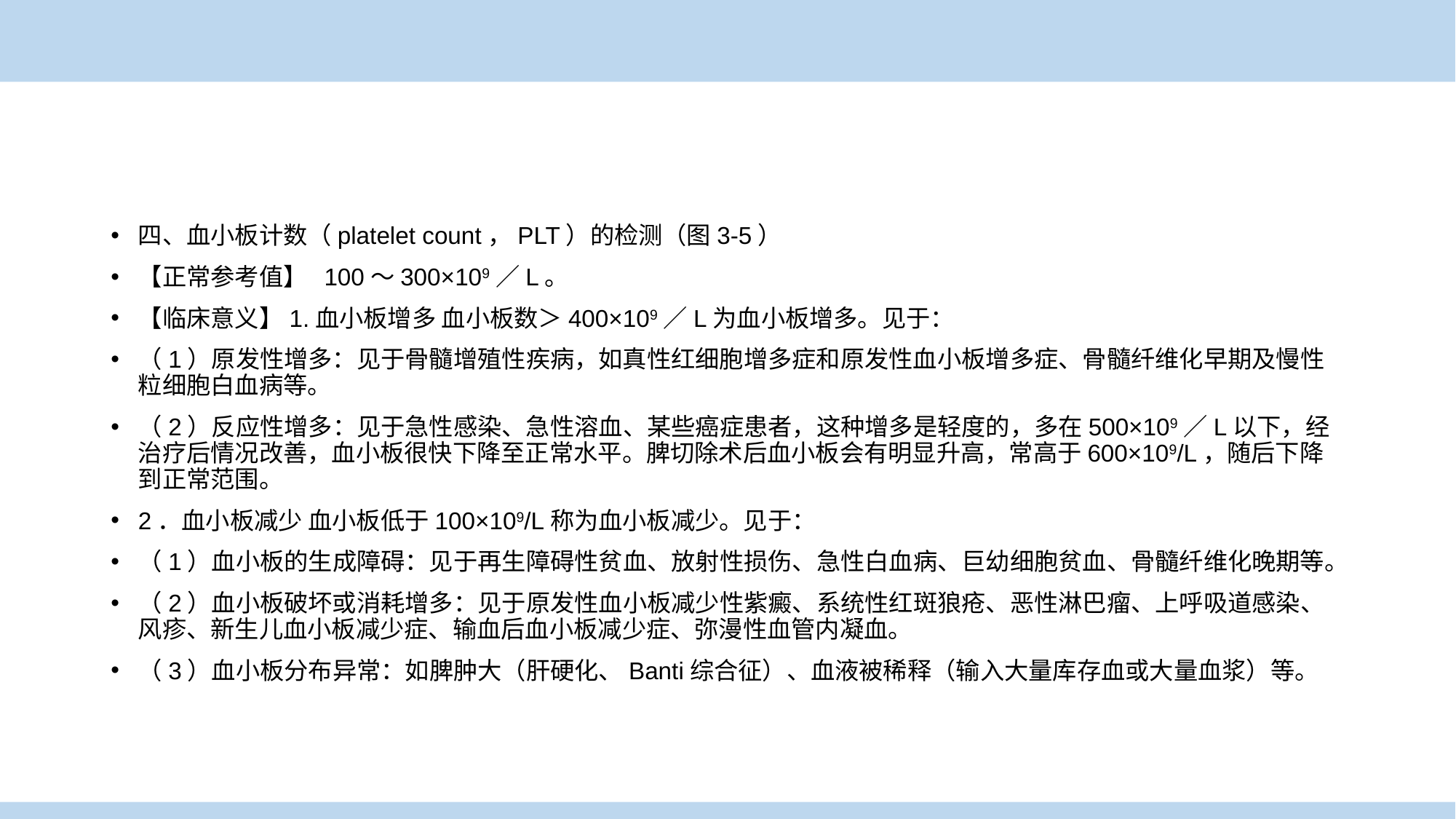

四、血小板计数（platelet count，PLT）的检测（图3-5）
【正常参考值】  100～300×109／L。
【临床意义】1.血小板增多 血小板数＞400×109／L为血小板增多。见于：
（1）原发性增多：见于骨髓增殖性疾病，如真性红细胞增多症和原发性血小板增多症、骨髓纤维化早期及慢性粒细胞白血病等。
（2）反应性增多：见于急性感染、急性溶血、某些癌症患者，这种增多是轻度的，多在500×109／L以下，经治疗后情况改善，血小板很快下降至正常水平。脾切除术后血小板会有明显升高，常高于600×109/L，随后下降到正常范围。
2．血小板减少 血小板低于100×109/L称为血小板减少。见于：
（1）血小板的生成障碍：见于再生障碍性贫血、放射性损伤、急性白血病、巨幼细胞贫血、骨髓纤维化晚期等。
（2）血小板破坏或消耗增多：见于原发性血小板减少性紫癜、系统性红斑狼疮、恶性淋巴瘤、上呼吸道感染、风疹、新生儿血小板减少症、输血后血小板减少症、弥漫性血管内凝血。
（3）血小板分布异常：如脾肿大（肝硬化、Banti综合征）、血液被稀释（输入大量库存血或大量血浆）等。